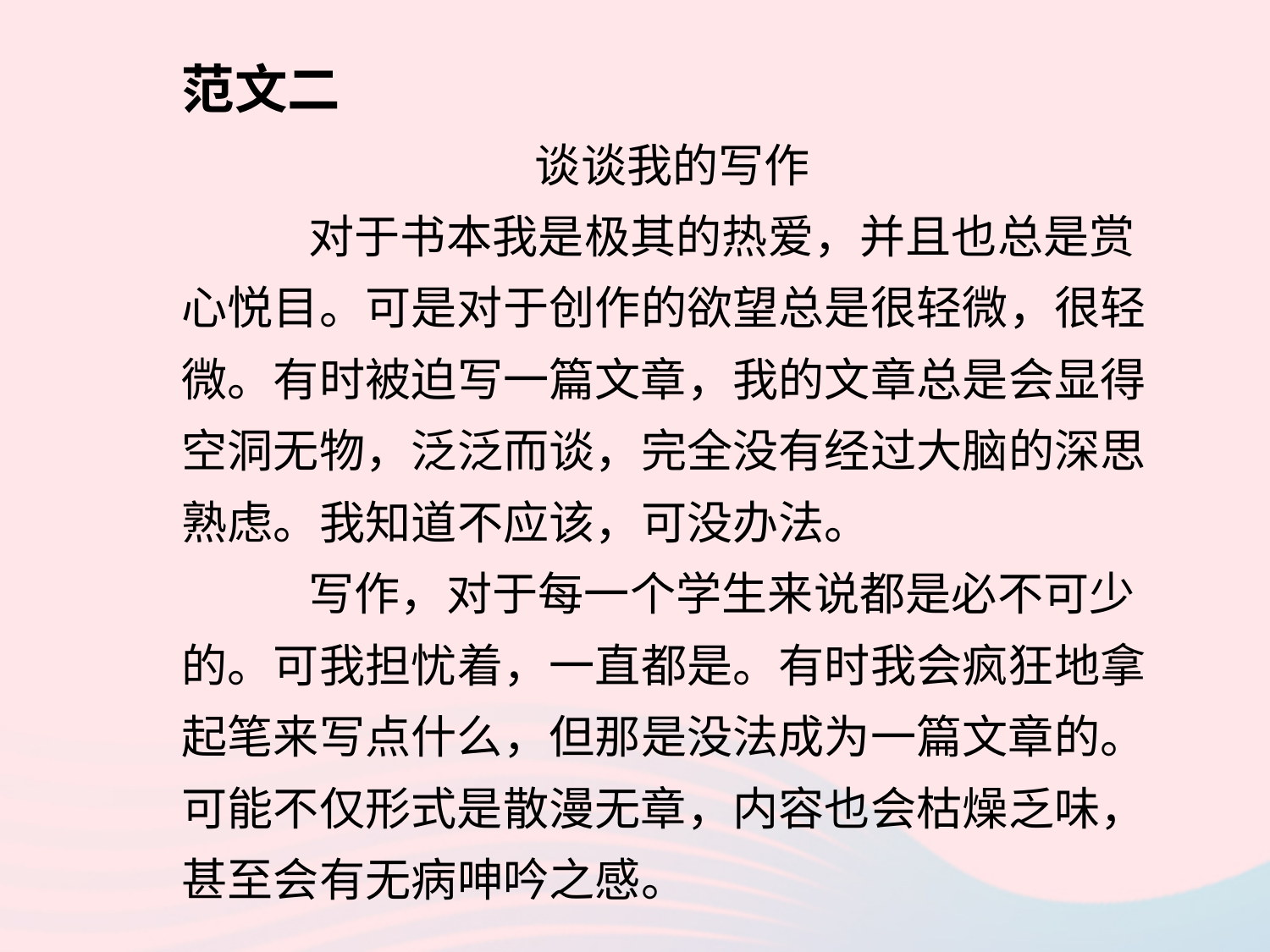

范文二
谈谈我的写作
	对于书本我是极其的热爱，并且也总是赏心悦目。可是对于创作的欲望总是很轻微，很轻微。有时被迫写一篇文章，我的文章总是会显得空洞无物，泛泛而谈，完全没有经过大脑的深思熟虑。我知道不应该，可没办法。
	写作，对于每一个学生来说都是必不可少的。可我担忧着，一直都是。有时我会疯狂地拿起笔来写点什么，但那是没法成为一篇文章的。可能不仅形式是散漫无章，内容也会枯燥乏味，甚至会有无病呻吟之感。